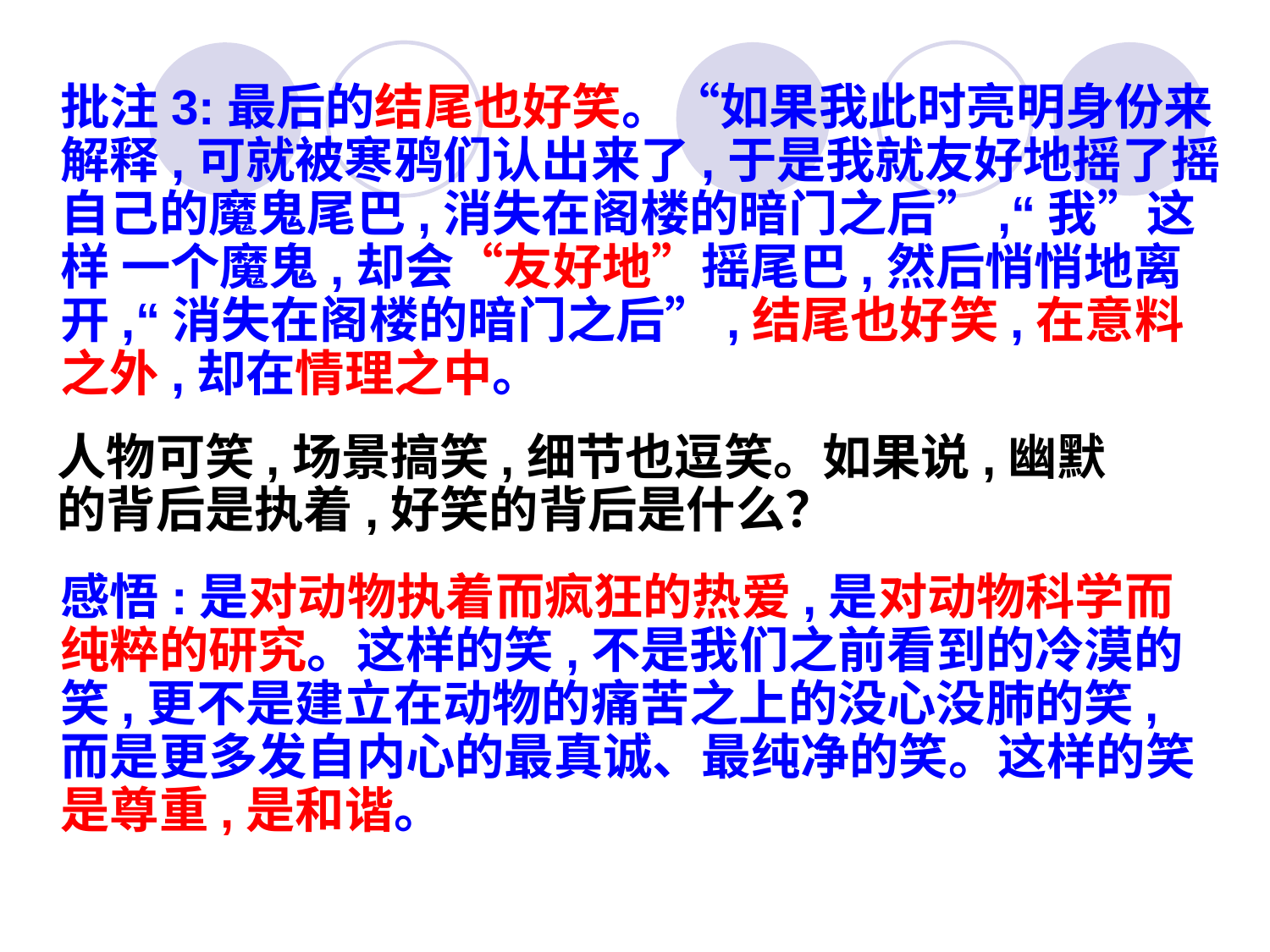

批注3:最后的结尾也好笑。“如果我此时亮明身份来解释,可就被寒鸦们认出来了,于是我就友好地摇了摇自己的魔鬼尾巴,消失在阁楼的暗门之后”,“我”这样 一个魔鬼,却会“友好地”摇尾巴,然后悄悄地离开,“消失在阁楼的暗门之后”,结尾也好笑,在意料之外,却在情理之中。
人物可笑,场景搞笑,细节也逗笑。如果说,幽默的背后是执着,好笑的背后是什么？
感悟:是对动物执着而疯狂的热爱,是对动物科学而纯粹的研究。这样的笑,不是我们之前看到的冷漠的笑,更不是建立在动物的痛苦之上的没心没肺的笑,而是更多发自内心的最真诚、最纯净的笑。这样的笑是尊重,是和谐。